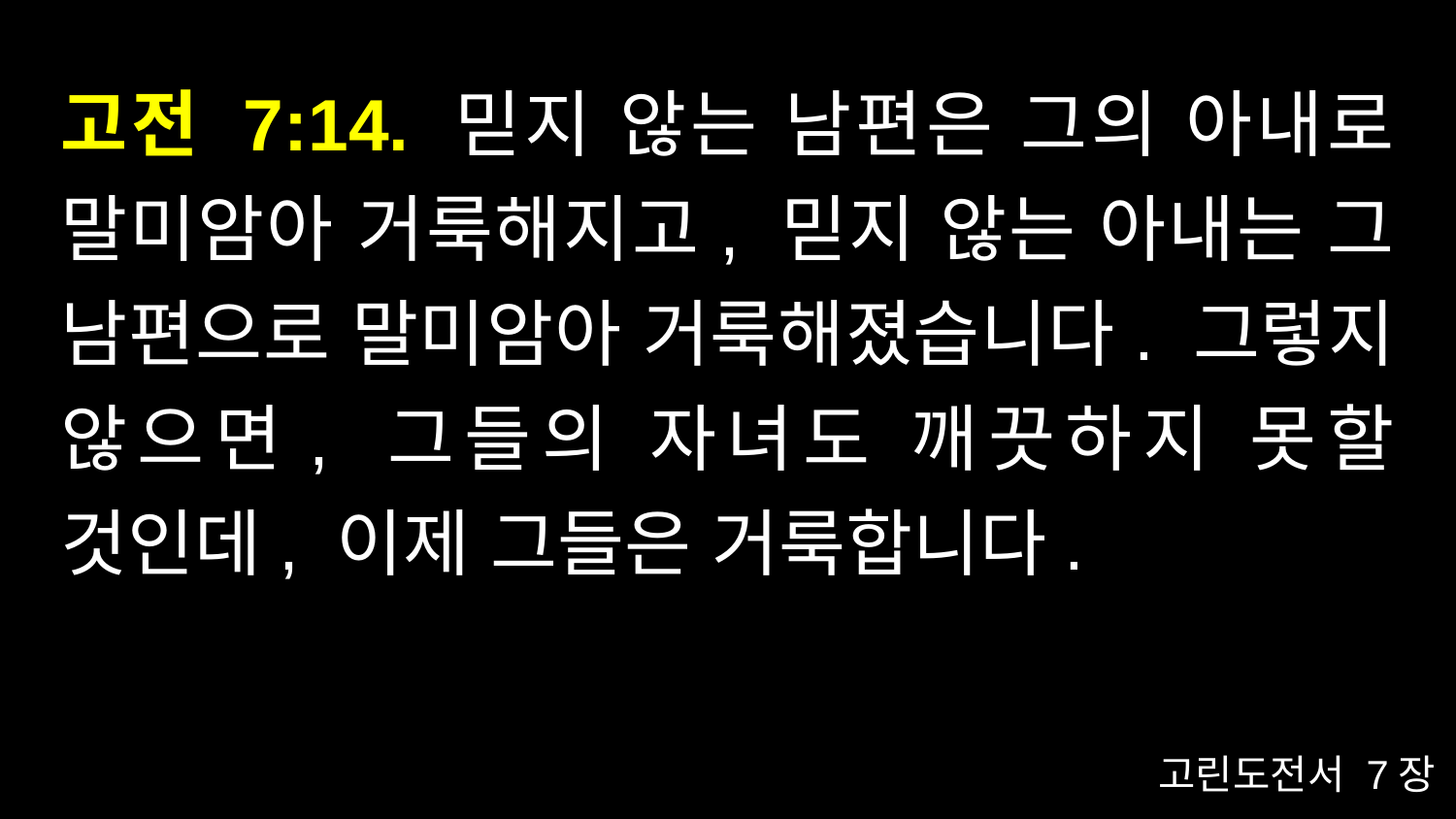

# 고전 7:14. 믿지 않는 남편은 그의 아내로 말미암아 거룩해지고, 믿지 않는 아내는 그 남편으로 말미암아 거룩해졌습니다. 그렇지 않으면, 그들의 자녀도 깨끗하지 못할 것인데, 이제 그들은 거룩합니다.
고린도전서 7장